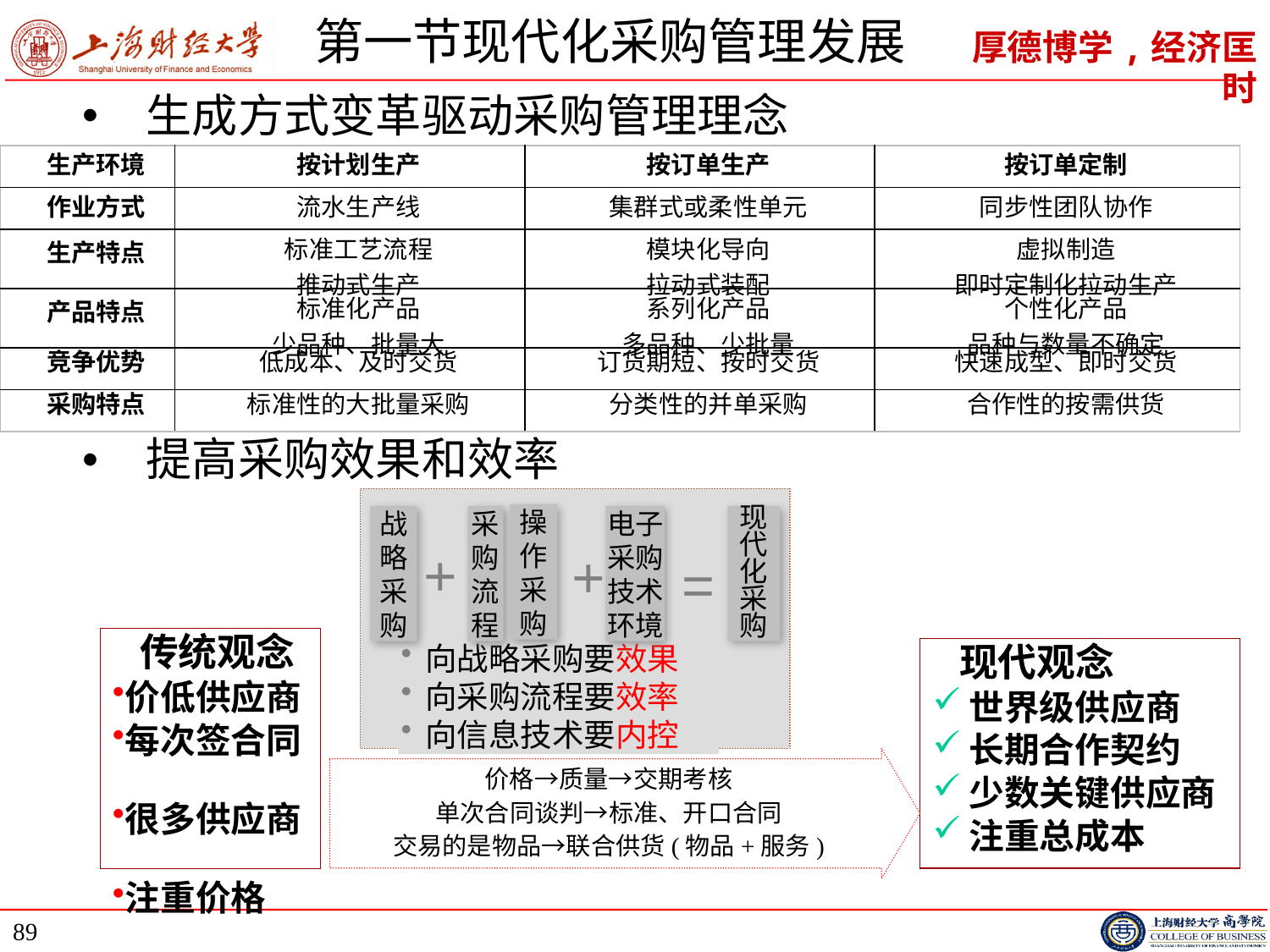

# 第一节现代化采购管理发展
生成方式变革驱动采购管理理念
| 生产环境 | 按计划生产 | 按订单生产 | 按订单定制 |
| --- | --- | --- | --- |
| 作业方式 | 流水生产线 | 集群式或柔性单元 | 同步性团队协作 |
| 生产特点 | 标准工艺流程 推动式生产 | 模块化导向 拉动式装配 | 虚拟制造 即时定制化拉动生产 |
| 产品特点 | 标准化产品 少品种、批量大 | 系列化产品 多品种、少批量 | 个性化产品 品种与数量不确定 |
| 竞争优势 | 低成本、及时交货 | 订货期短、按时交货 | 快速成型、即时交货 |
| 采购特点 | 标准性的大批量采购 | 分类性的并单采购 | 合作性的按需供货 |
提高采购效果和效率

操作采购
现代化采购
战略采购
采购流程
电子采购
技术环境
+
=
+

向战略采购要效果
向采购流程要效率
向信息技术要内控
  传统观念
价低供应商
每次签合同
很多供应商
注重价格
  现代观念
世界级供应商
长期合作契约
少数关键供应商
注重总成本
价格→质量→交期考核
单次合同谈判→标准、开口合同
交易的是物品→联合供货(物品+服务)
89